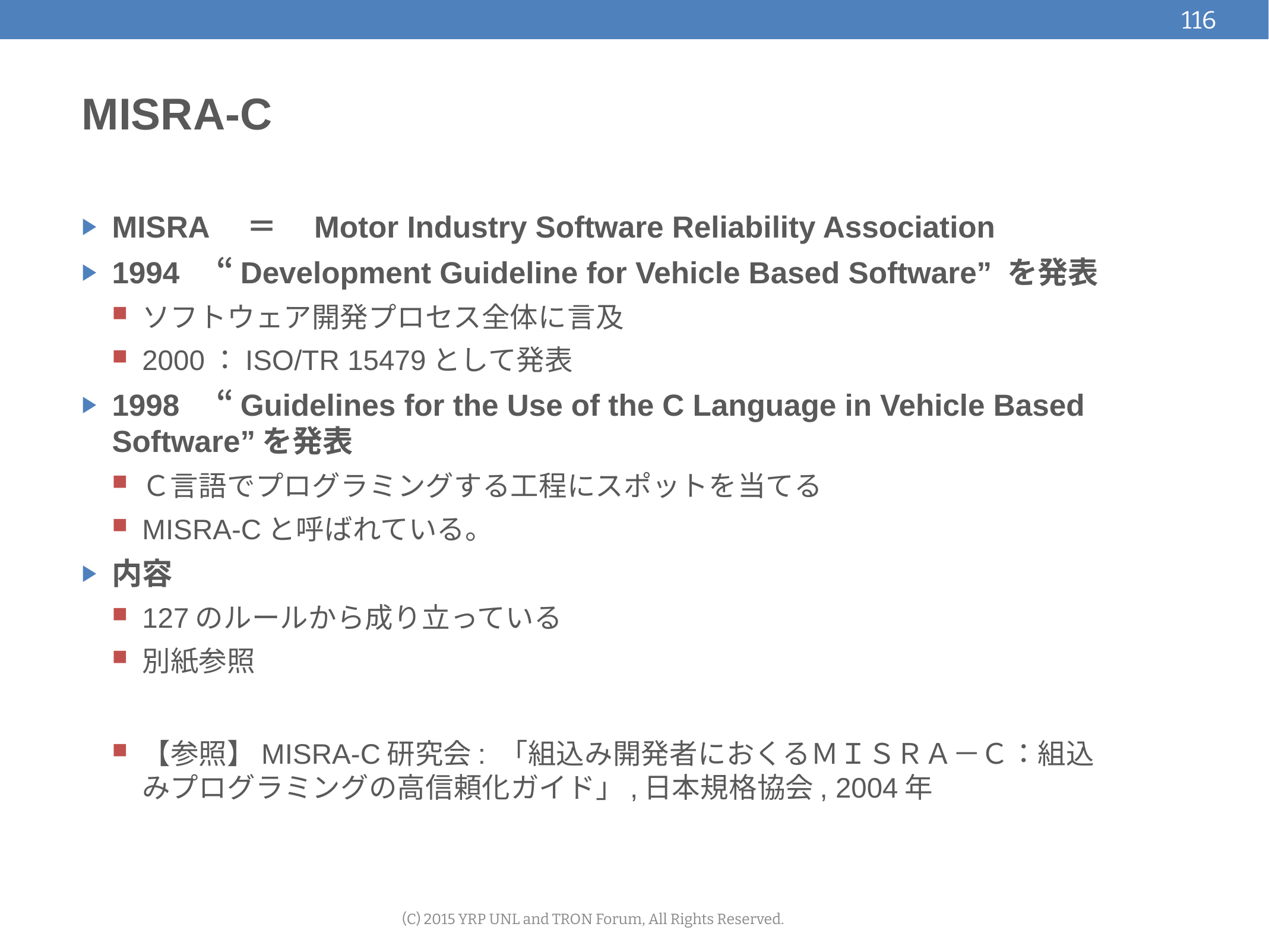

116
# MISRA-C
MISRA　＝　Motor Industry Software Reliability Association
1994　“Development Guideline for Vehicle Based Software” を発表
ソフトウェア開発プロセス全体に言及
2000：ISO/TR 15479として発表
1998　“Guidelines for the Use of the C Language in Vehicle Based Software”を発表
Ｃ言語でプログラミングする工程にスポットを当てる
MISRA-Cと呼ばれている。
内容
127のルールから成り立っている
別紙参照

【参照】MISRA-C研究会: 「組込み開発者におくるＭＩＳＲＡ－Ｃ：組込みプログラミングの高信頼化ガイド」,日本規格協会, 2004年

(C) 2015 YRP UNL and TRON Forum, All Rights Reserved.